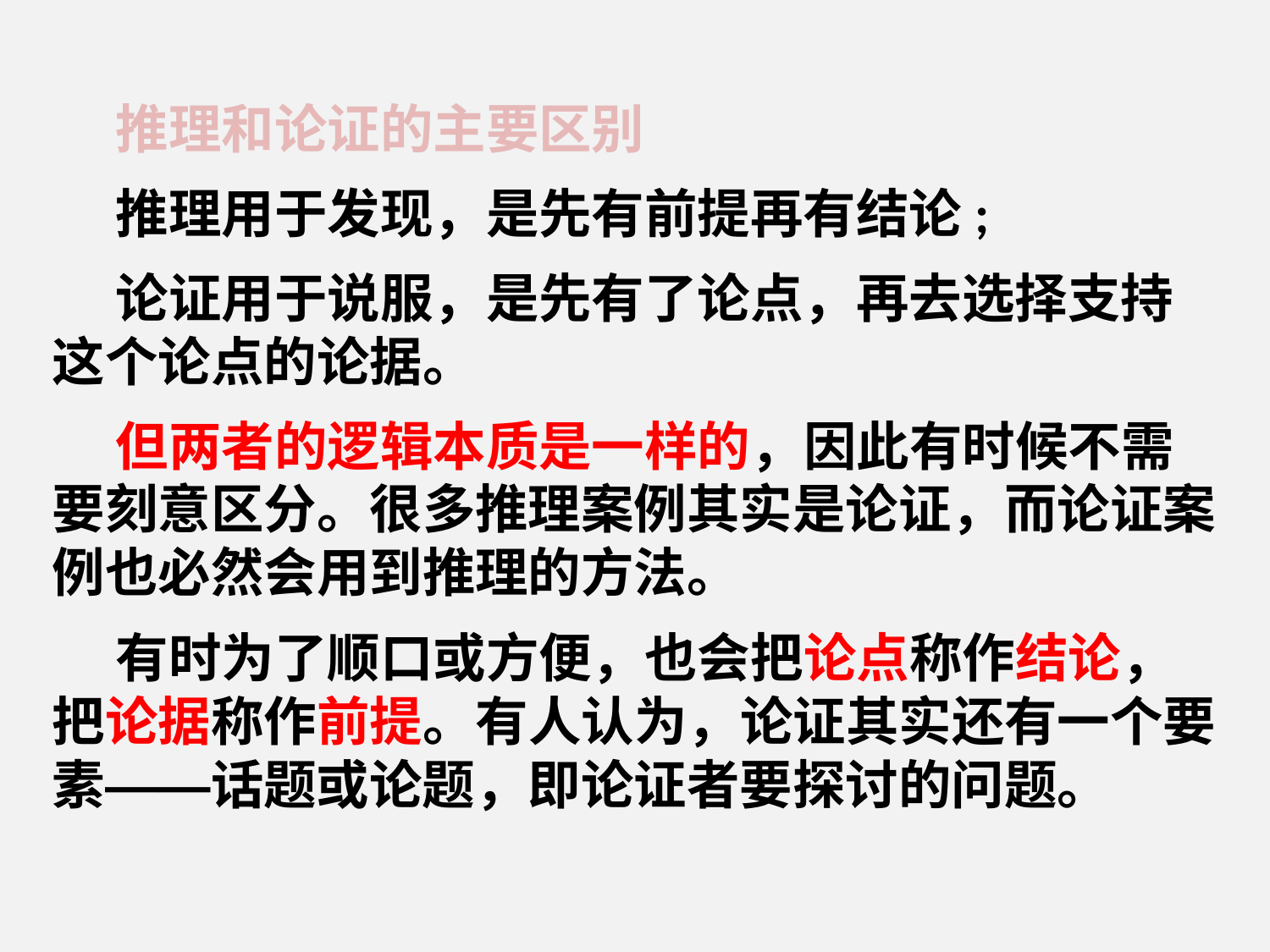

推理和论证的主要区别
推理用于发现，是先有前提再有结论;
论证用于说服，是先有了论点，再去选择支持这个论点的论据。
但两者的逻辑本质是一样的，因此有时候不需要刻意区分。很多推理案例其实是论证，而论证案例也必然会用到推理的方法。
有时为了顺口或方便，也会把论点称作结论，把论据称作前提。有人认为，论证其实还有一个要素——话题或论题，即论证者要探讨的问题。